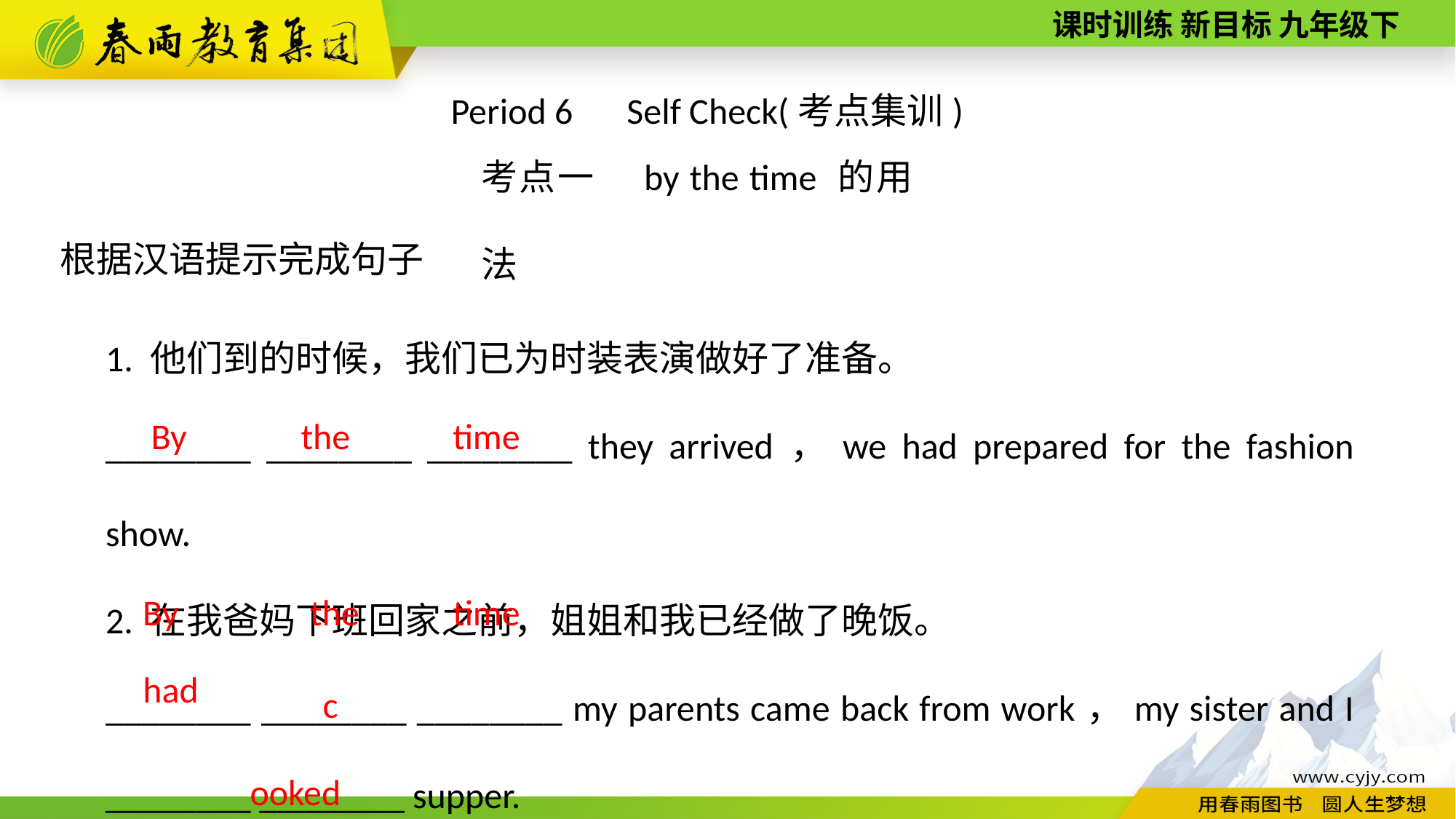

Period 6　Self Check(考点集训)
考点一　by the time 的用法
根据汉语提示完成句子
1. 他们到的时候，我们已为时装表演做好了准备。
________ ________ ________ they arrived，we had prepared for the fashion show.
2. 在我爸妈下班回家之前，姐姐和我已经做了晚饭。
________ ________ ________ my parents came back from work，my sister and I ________ ________ supper.
the
time
By
the
time
By
cooked
had